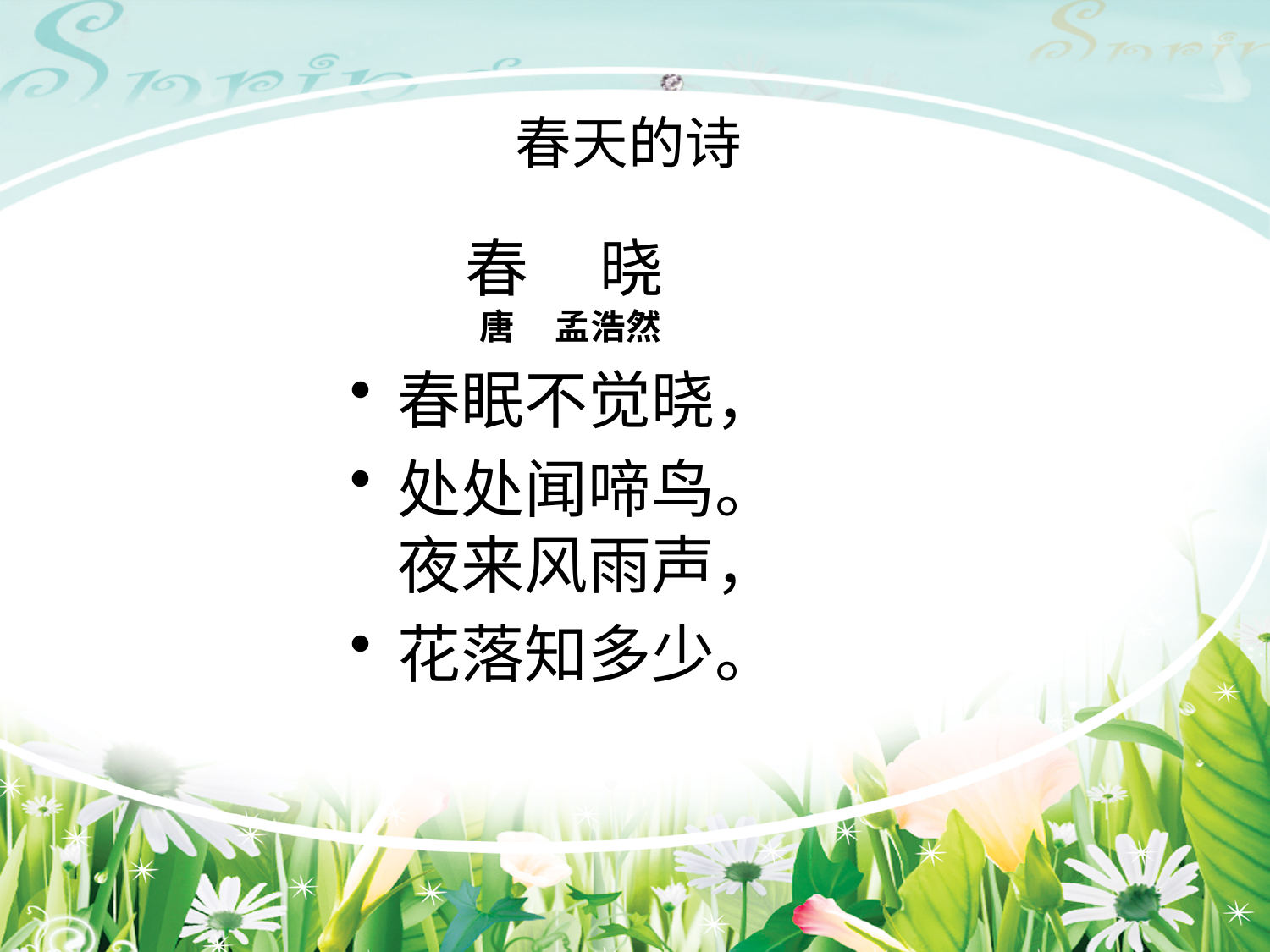

# 春天的诗
春     晓
唐     孟浩然
春眠不觉晓，
处处闻啼鸟。
夜来风雨声，
花落知多少。